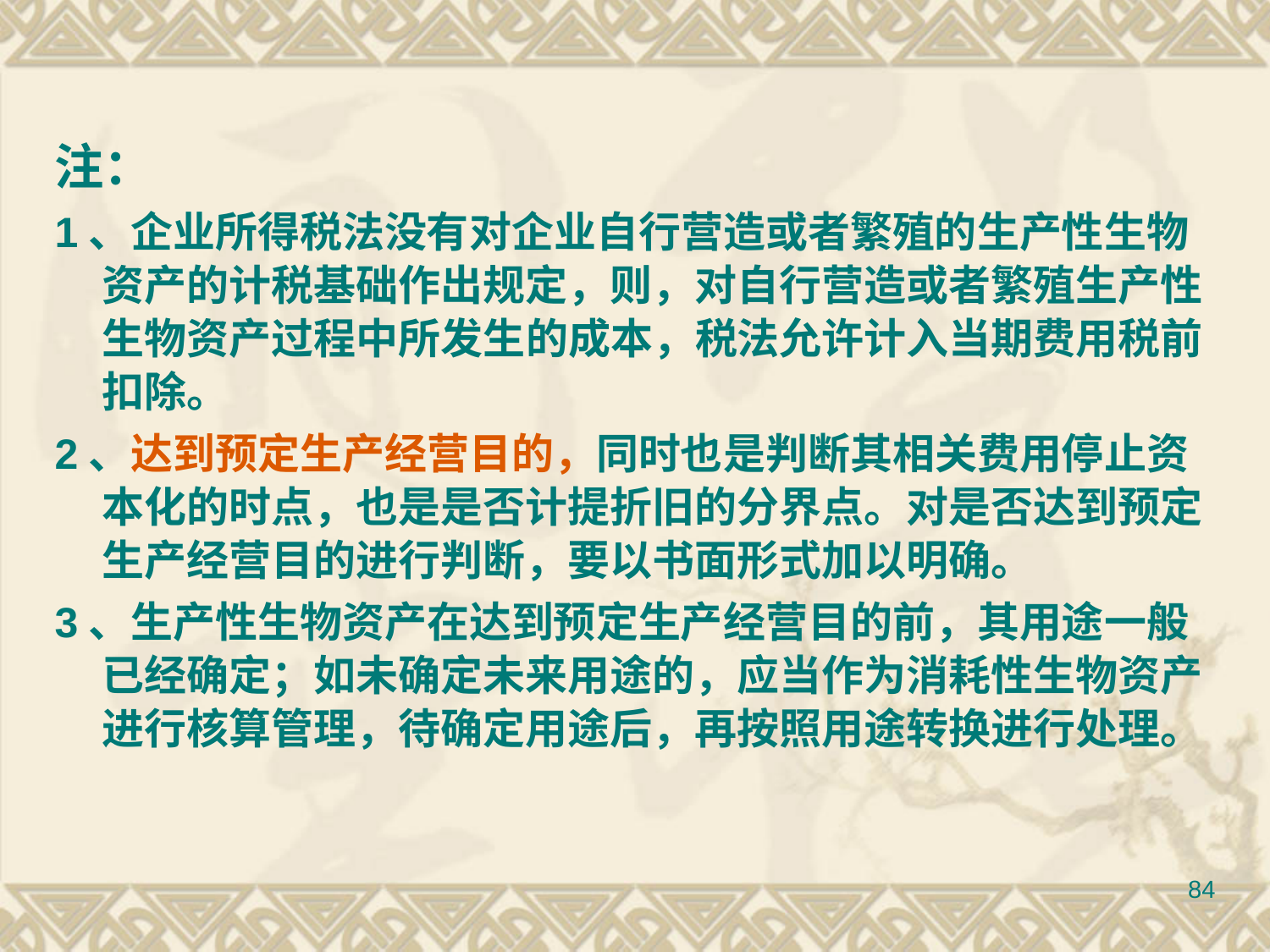

#
注：
1、企业所得税法没有对企业自行营造或者繁殖的生产性生物资产的计税基础作出规定，则，对自行营造或者繁殖生产性生物资产过程中所发生的成本，税法允许计入当期费用税前扣除。
2、达到预定生产经营目的，同时也是判断其相关费用停止资本化的时点，也是是否计提折旧的分界点。对是否达到预定生产经营目的进行判断，要以书面形式加以明确。
3、生产性生物资产在达到预定生产经营目的前，其用途一般已经确定；如未确定未来用途的，应当作为消耗性生物资产进行核算管理，待确定用途后，再按照用途转换进行处理。

84